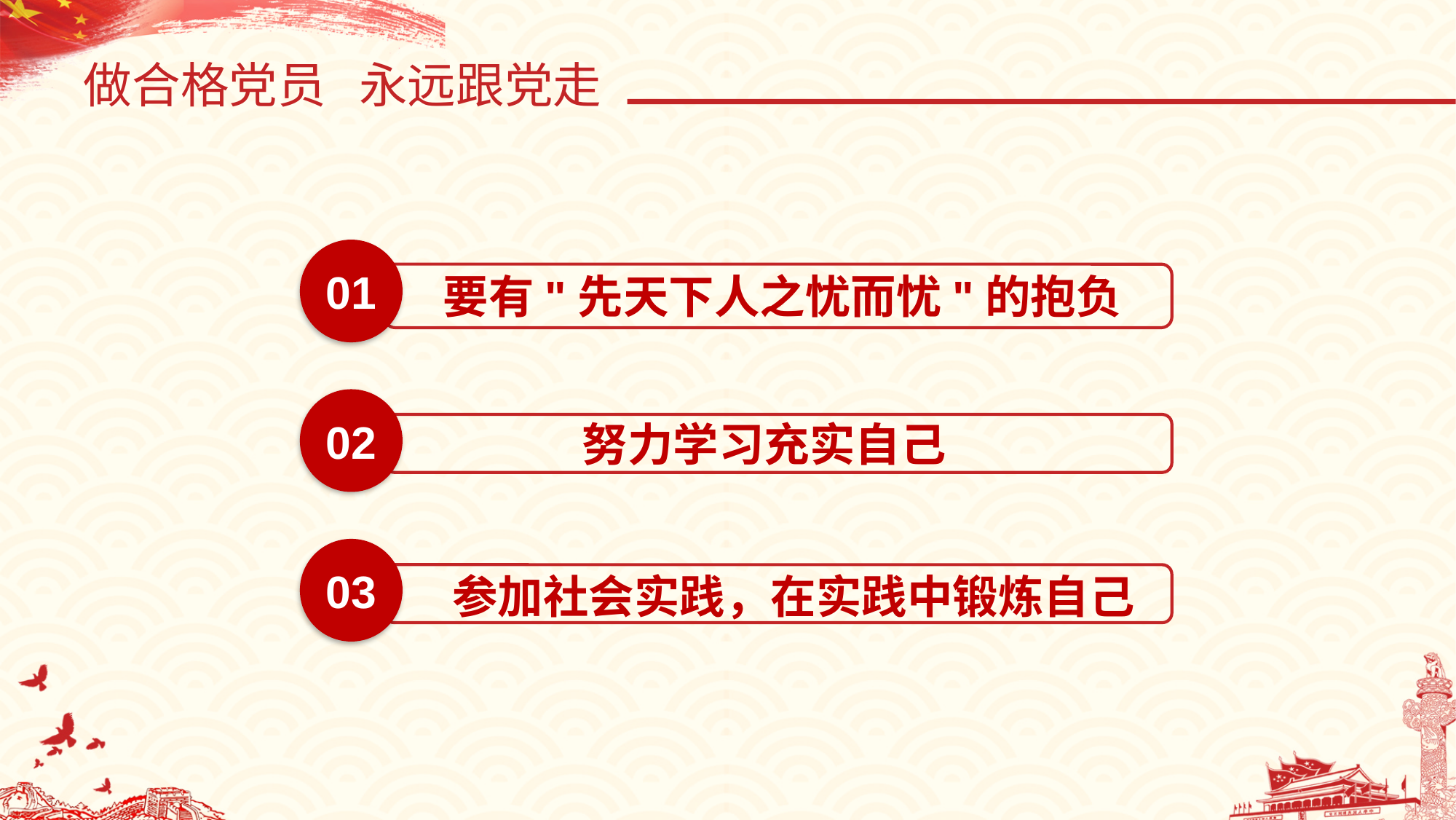

做合格党员   永远跟党走

01
要有"先天下人之忧而忧"的抱负

02
努力学习充实自己

03
参加社会实践，在实践中锻炼自己